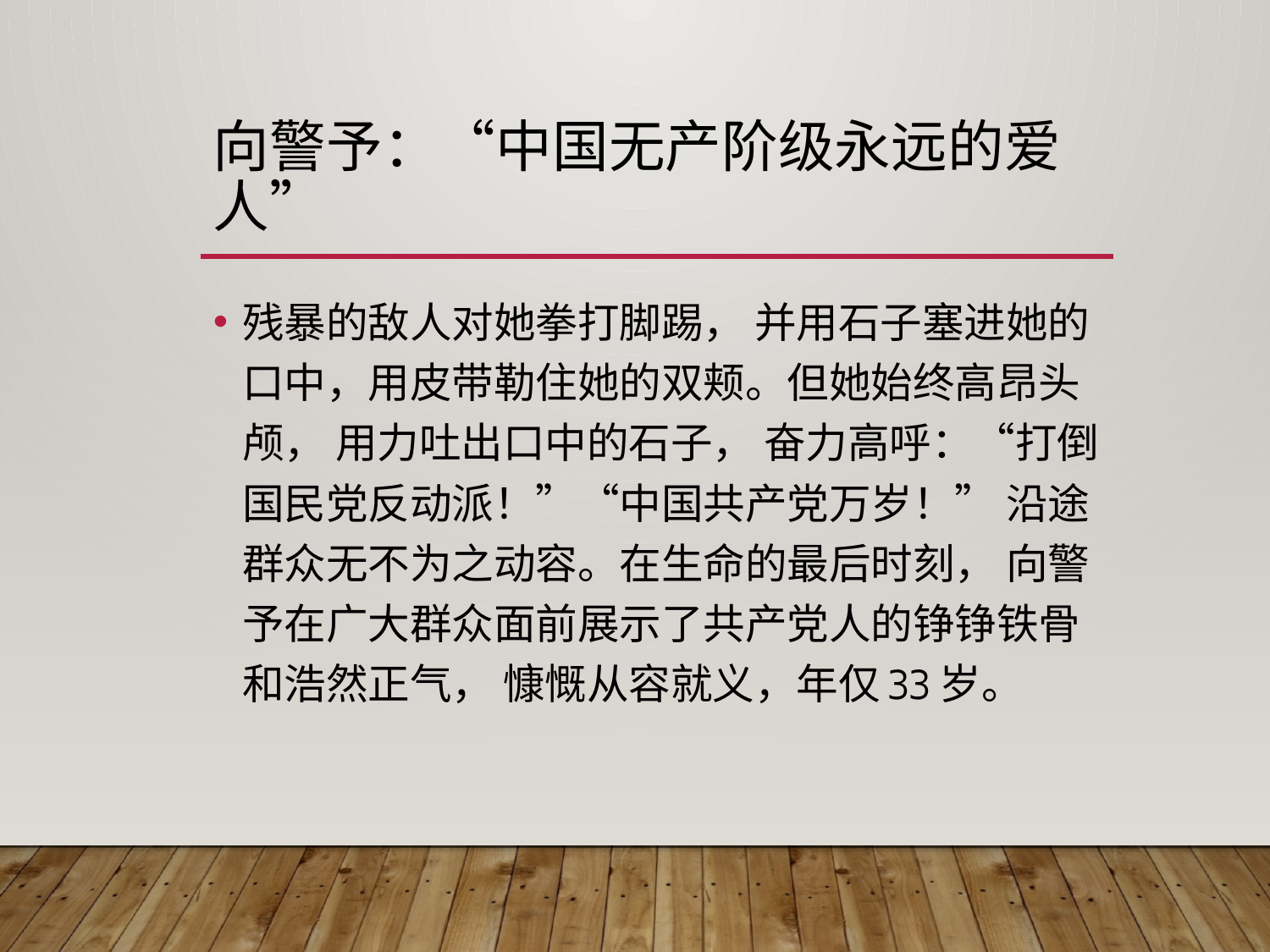

# 向警予：“中国无产阶级永远的爱人”
残暴的敌人对她拳打脚踢， 并用石子塞进她的口中，用皮带勒住她的双颊。但她始终高昂头颅， 用力吐出口中的石子， 奋力高呼：“打倒国民党反动派！”“中国共产党万岁！” 沿途群众无不为之动容。在生命的最后时刻， 向警予在广大群众面前展示了共产党人的铮铮铁骨和浩然正气， 慷慨从容就义，年仅33岁。